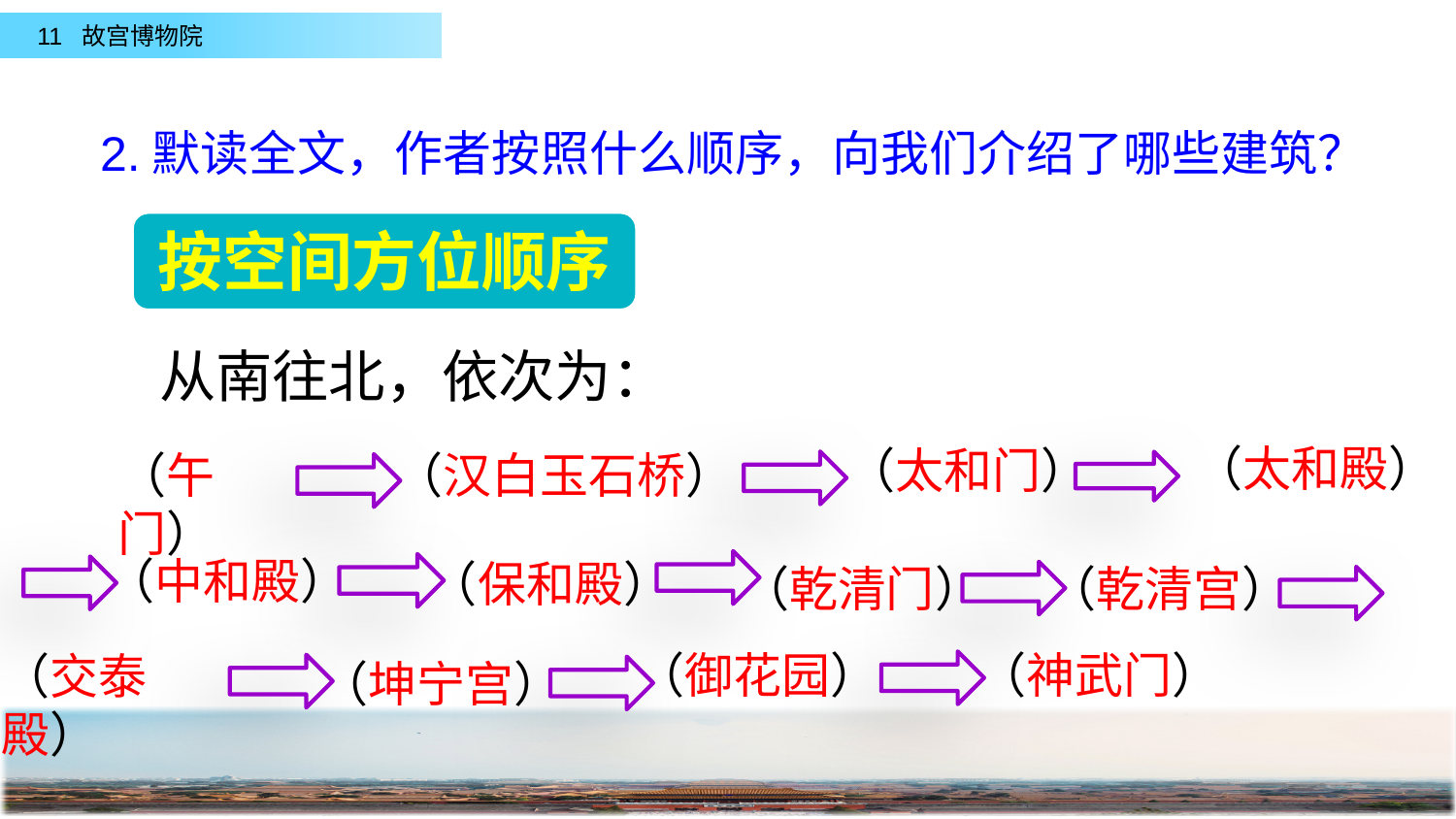

2.默读全文，作者按照什么顺序，向我们介绍了哪些建筑？
按空间方位顺序

从南往北，依次为：
（太和殿）
（太和门）
（汉白玉石桥）
（午门）

（中和殿）
（保和殿）

（乾清宫）
（乾清门）

（神武门）
（御花园）
（交泰殿）
（坤宁宫）